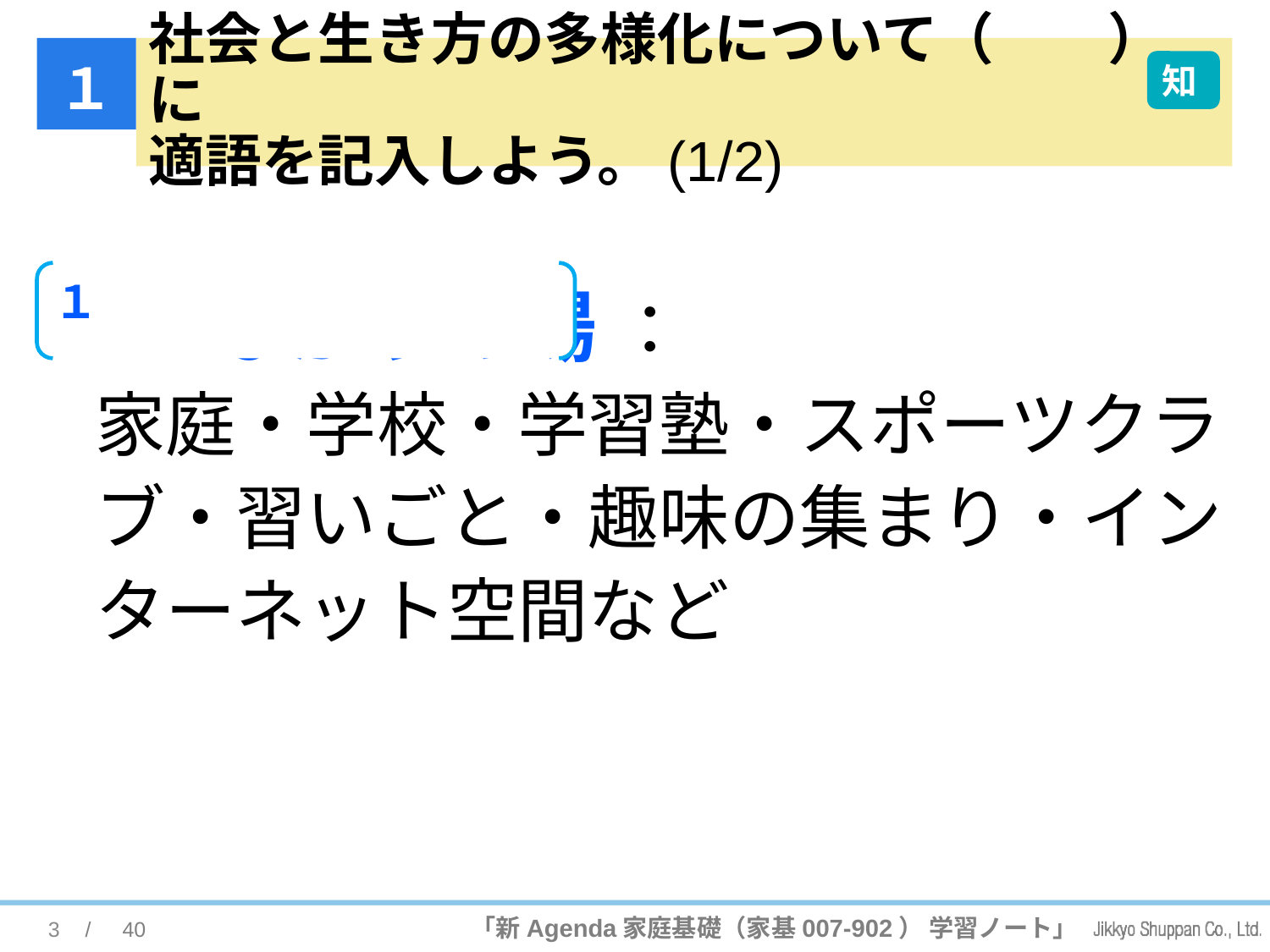

１
# 社会と生き方の多様化について（　　）に 適語を記入しよう。(1/2)
知
 (1) つながりの場 ：
家庭・学校・学習塾・スポーツクラブ・習いごと・趣味の集まり・インターネット空間など
１
3